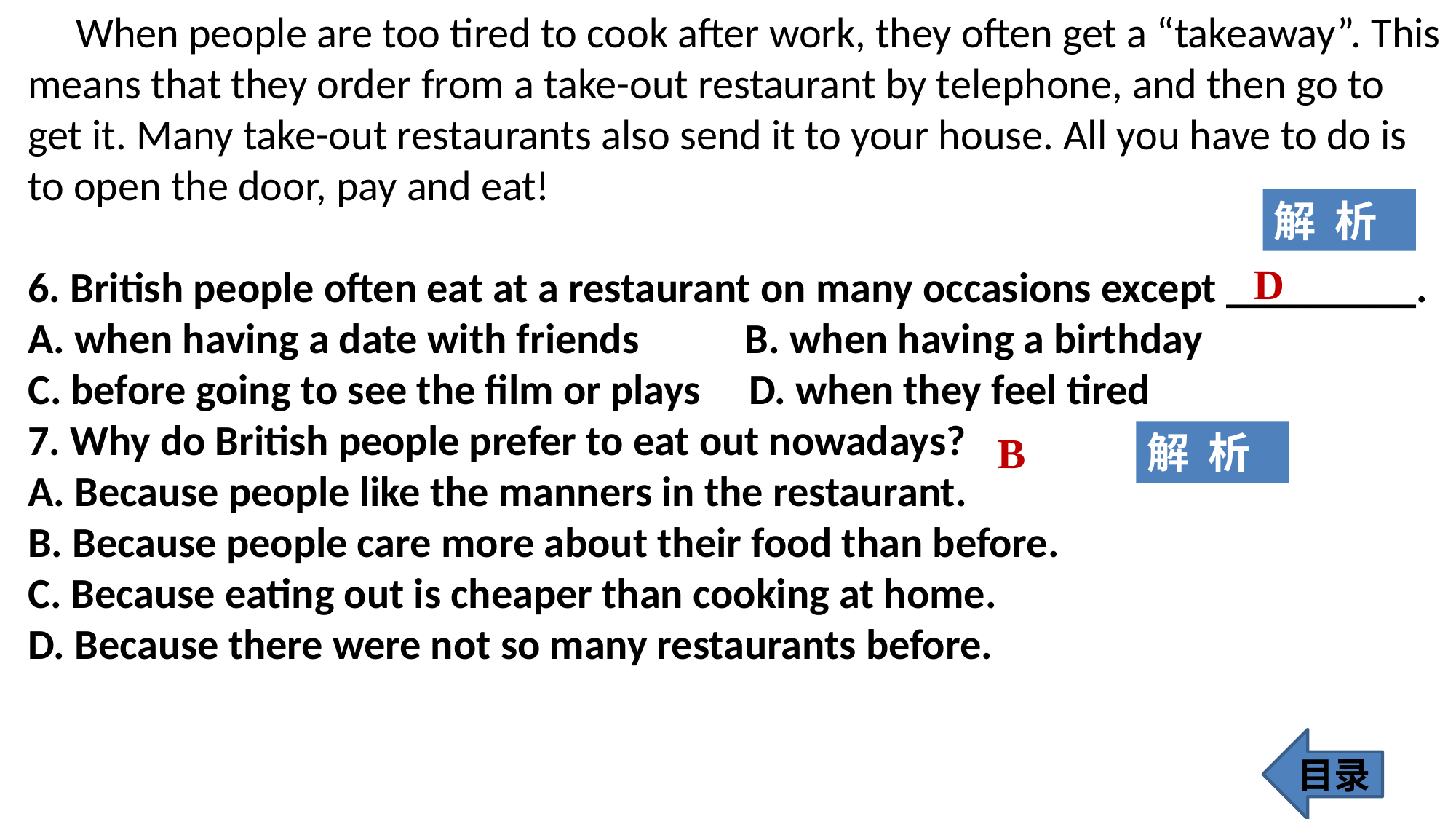

When people are too tired to cook after work, they often get a “takeaway”. This means that they order from a take-out restaurant by telephone, and then go to get it. Many take-out restaurants also send it to your house. All you have to do is to open the door, pay and eat!

6. British people often eat at a restaurant on many occasions except _________.
A. when having a date with friends           B. when having a birthday
C. before going to see the film or plays     D. when they feel tired
7. Why do British people prefer to eat out nowadays?
A. Because people like the manners in the restaurant.
B. Because people care more about their food than before.
C. Because eating out is cheaper than cooking at home.
D. Because there were not so many restaurants before.
解  析
D
B
解  析
目录
251